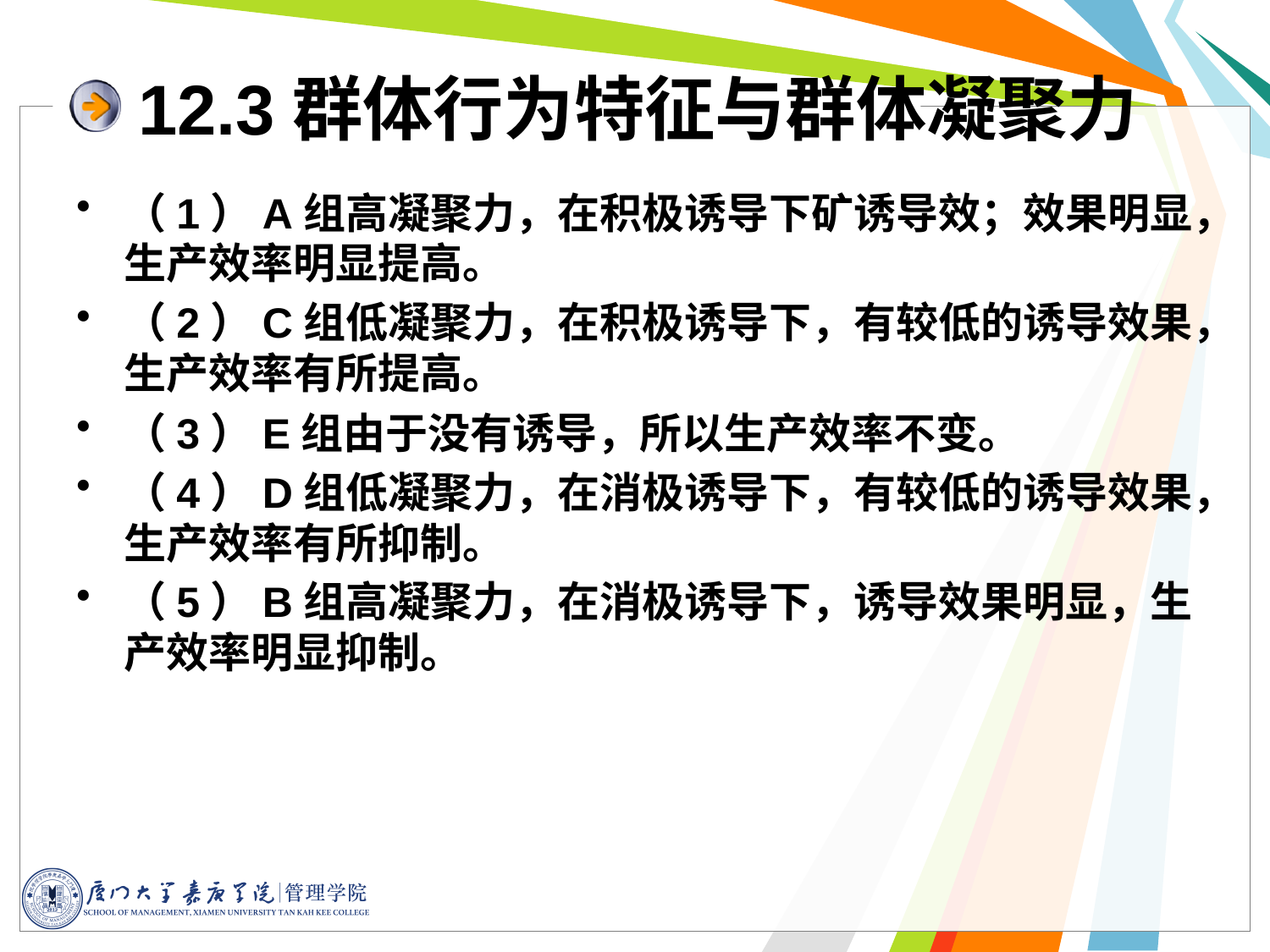

12.3群体行为特征与群体凝聚力
（1）A组高凝聚力，在积极诱导下矿诱导效；效果明显，生产效率明显提高。
（2）C组低凝聚力，在积极诱导下，有较低的诱导效果，生产效率有所提高。
（3）E组由于没有诱导，所以生产效率不变。
（4）D组低凝聚力，在消极诱导下，有较低的诱导效果，生产效率有所抑制。
（5）B组高凝聚力，在消极诱导下，诱导效果明显，生产效率明显抑制。